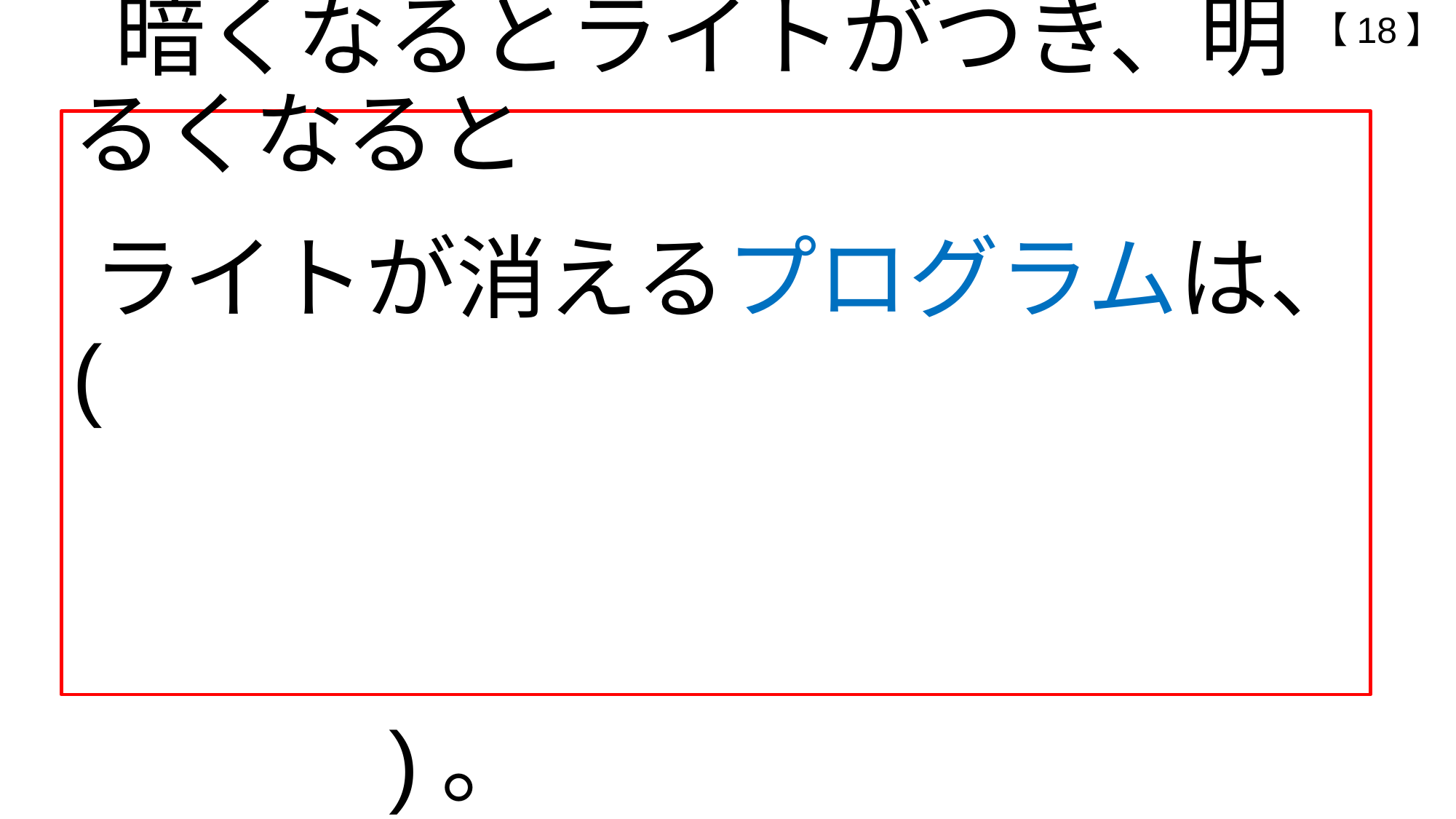

【18】
# 暗くなるとライトがつき、明るくなると 　 ライトが消えるプログラムは、( 　 　明るさセンサー　 　 　　　　　　　　　　　　　　          )。